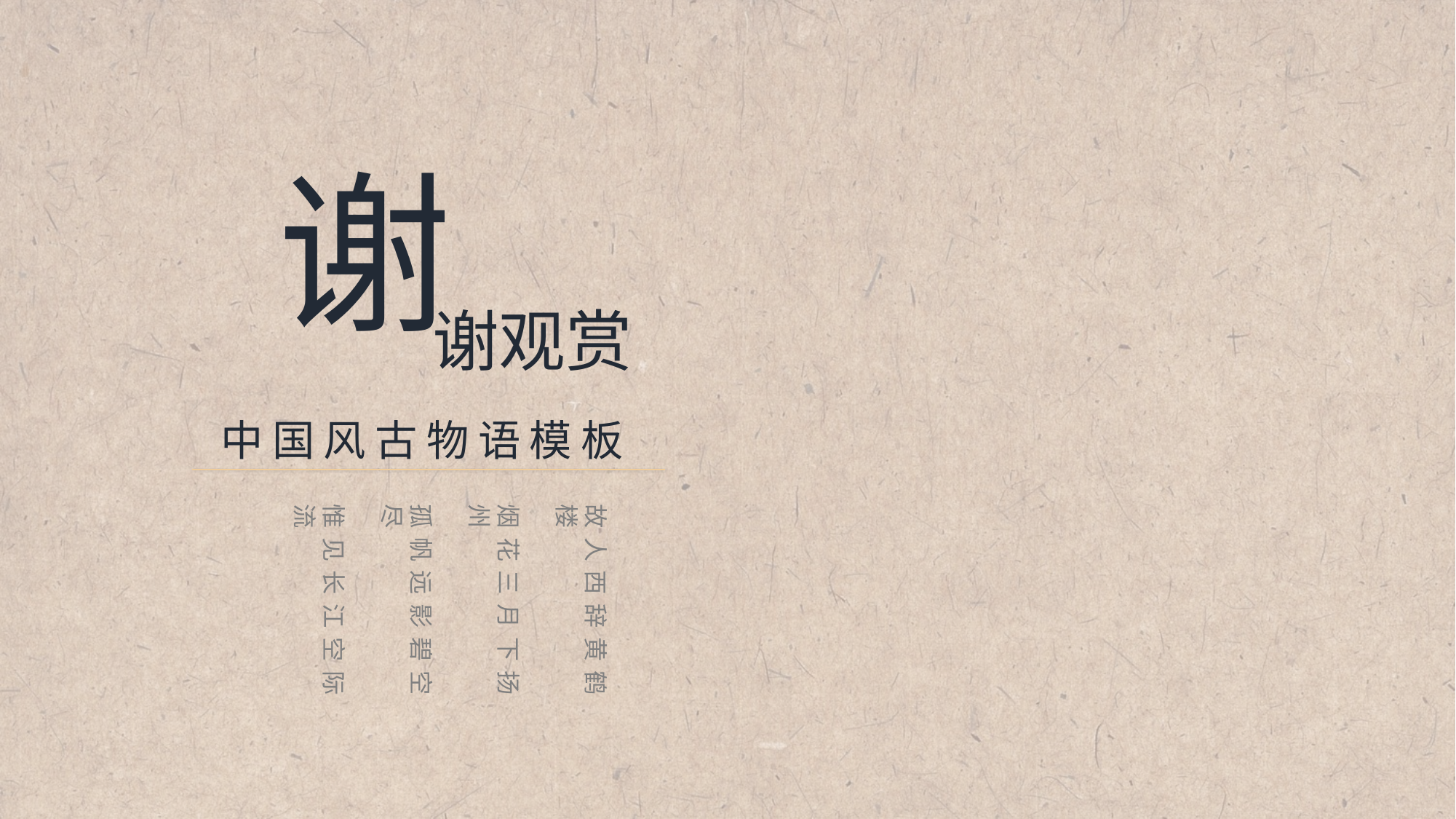

谢
谢观赏
中国风古物语模板
故人西辞黄鹤楼

烟花三月下扬州

孤帆远影碧空尽

惟见长江空际流